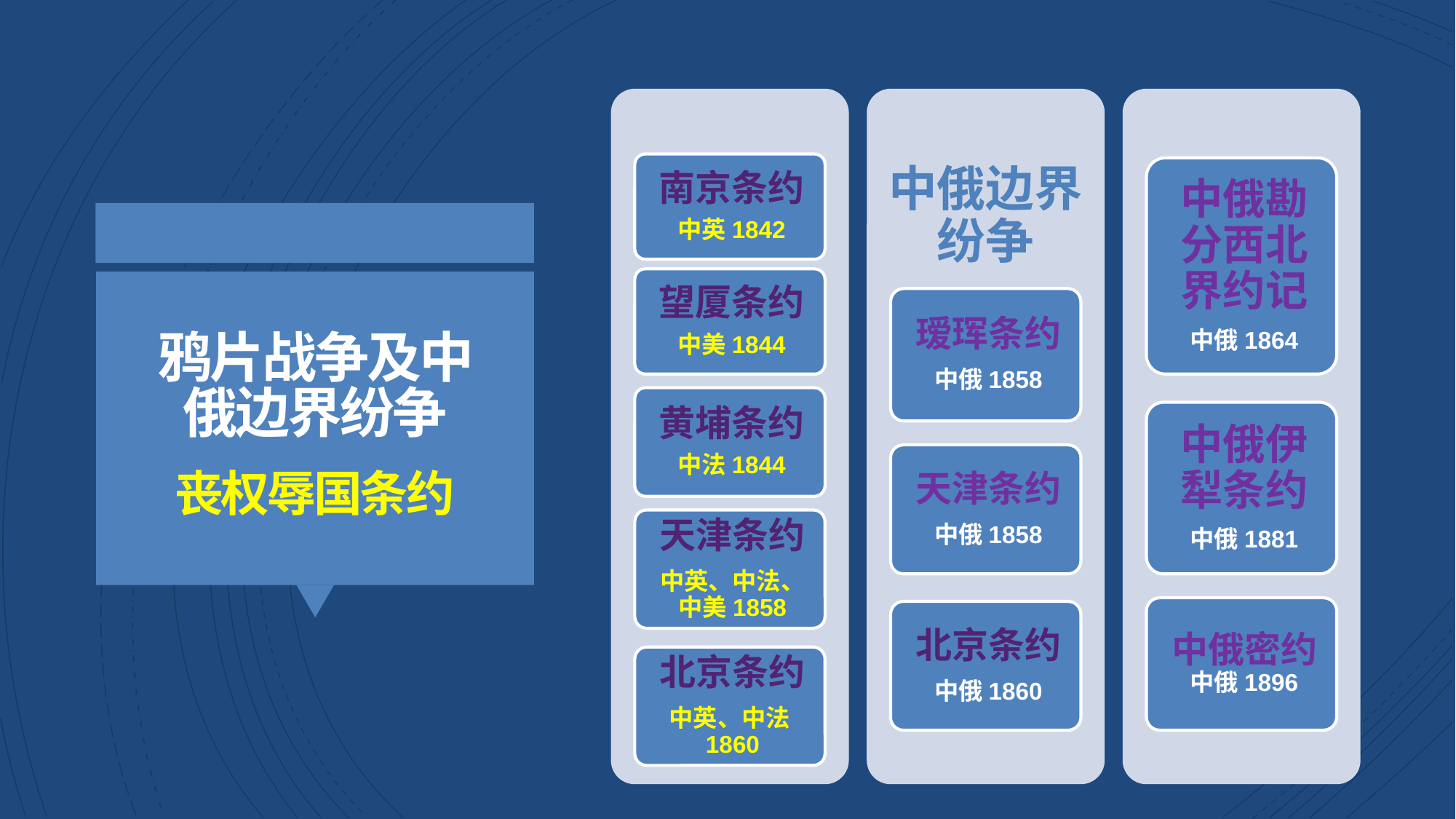

中俄边界纷争

南京条约
中英1842
望厦条约
中美1844
瑷珲条约
中俄1858
黄埔条约
中法1844
天津条约
中俄1858
天津条约
中英、中法、中美1858
北京条约
中俄1860
中俄勘分西北界约记
中俄1864
鸦片战争及中俄边界纷争
丧权辱国条约
中俄伊犁条约
中俄1881
中俄密约中俄1896
北京条约
中英、中法1860